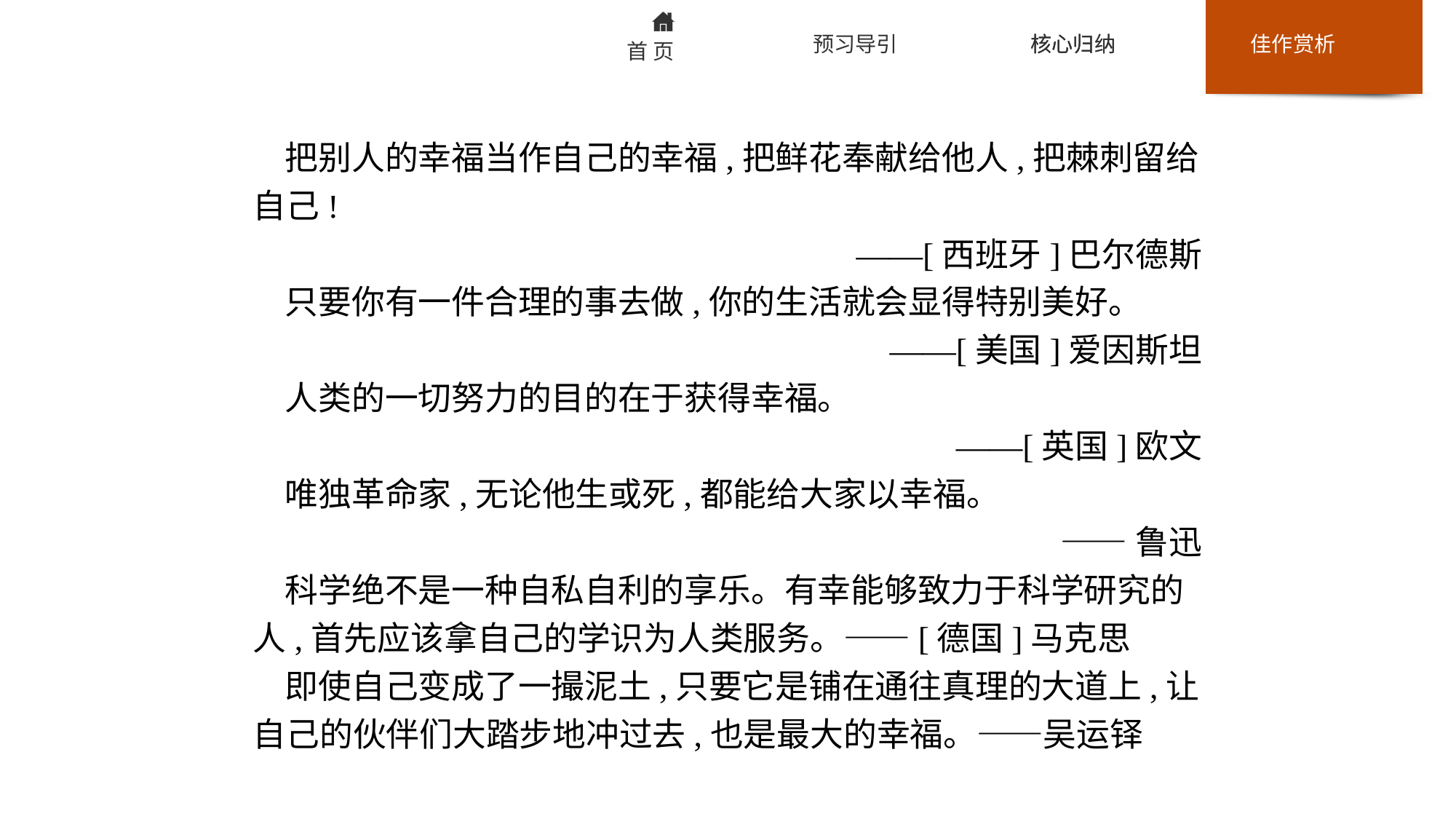

把别人的幸福当作自己的幸福,把鲜花奉献给他人,把棘刺留给自己!
——[西班牙]巴尔德斯
只要你有一件合理的事去做,你的生活就会显得特别美好。
——[美国]爱因斯坦
人类的一切努力的目的在于获得幸福。
——[英国]欧文
唯独革命家,无论他生或死,都能给大家以幸福。
——鲁迅
科学绝不是一种自私自利的享乐。有幸能够致力于科学研究的人,首先应该拿自己的学识为人类服务。——[德国]马克思
即使自己变成了一撮泥土,只要它是铺在通往真理的大道上,让自己的伙伴们大踏步地冲过去,也是最大的幸福。——吴运铎